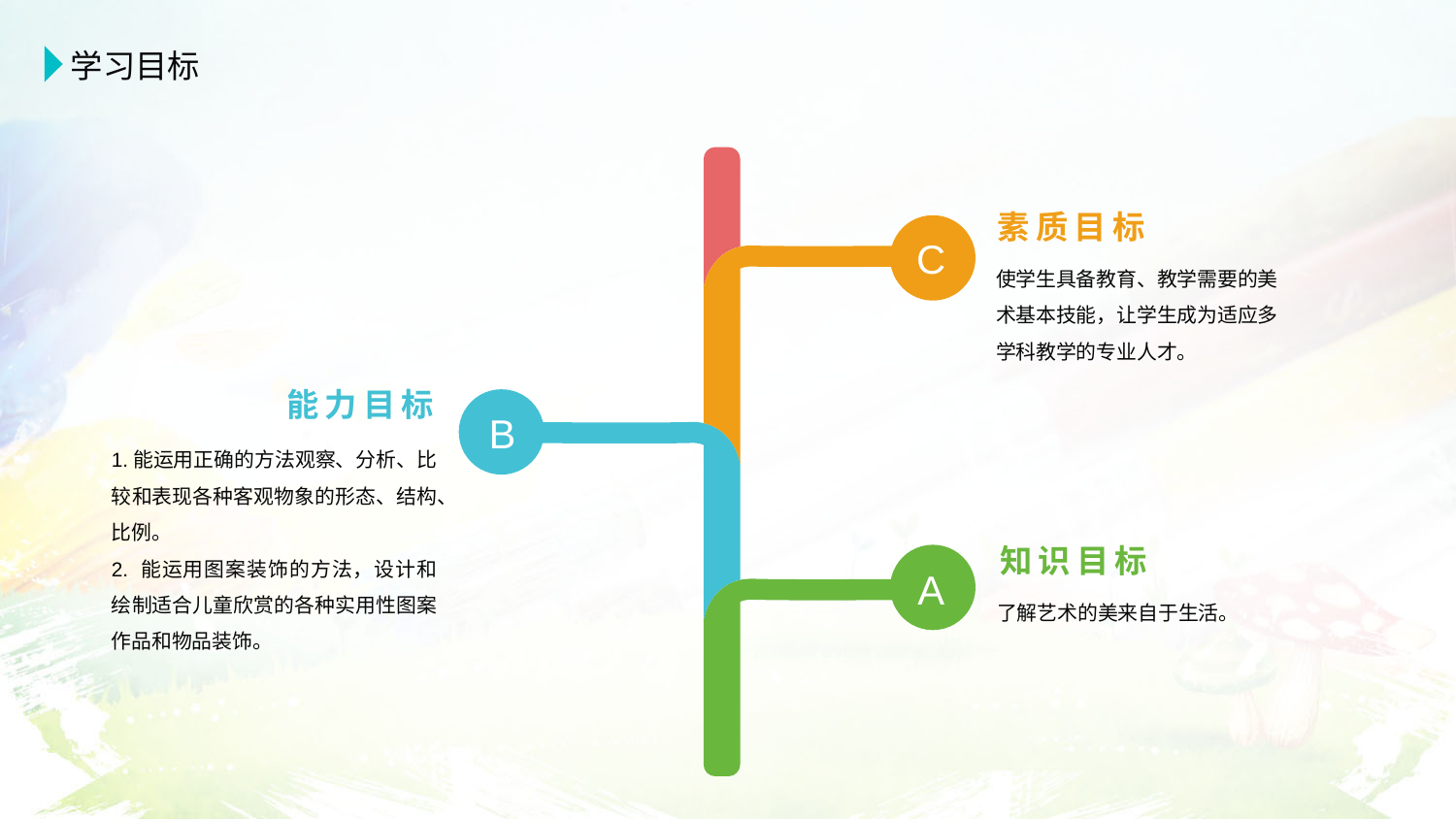

学习目标

素质目标

C

使学生具备教育、教学需要的美术基本技能，让学生成为适应多学科教学的专业人才。
能力目标

B

1.能运用正确的方法观察、分析、比较和表现各种客观物象的形态、结构、比例。
2. 能运用图案装饰的方法，设计和绘制适合儿童欣赏的各种实用性图案作品和物品装饰。

知识目标

A

了解艺术的美来自于生活。